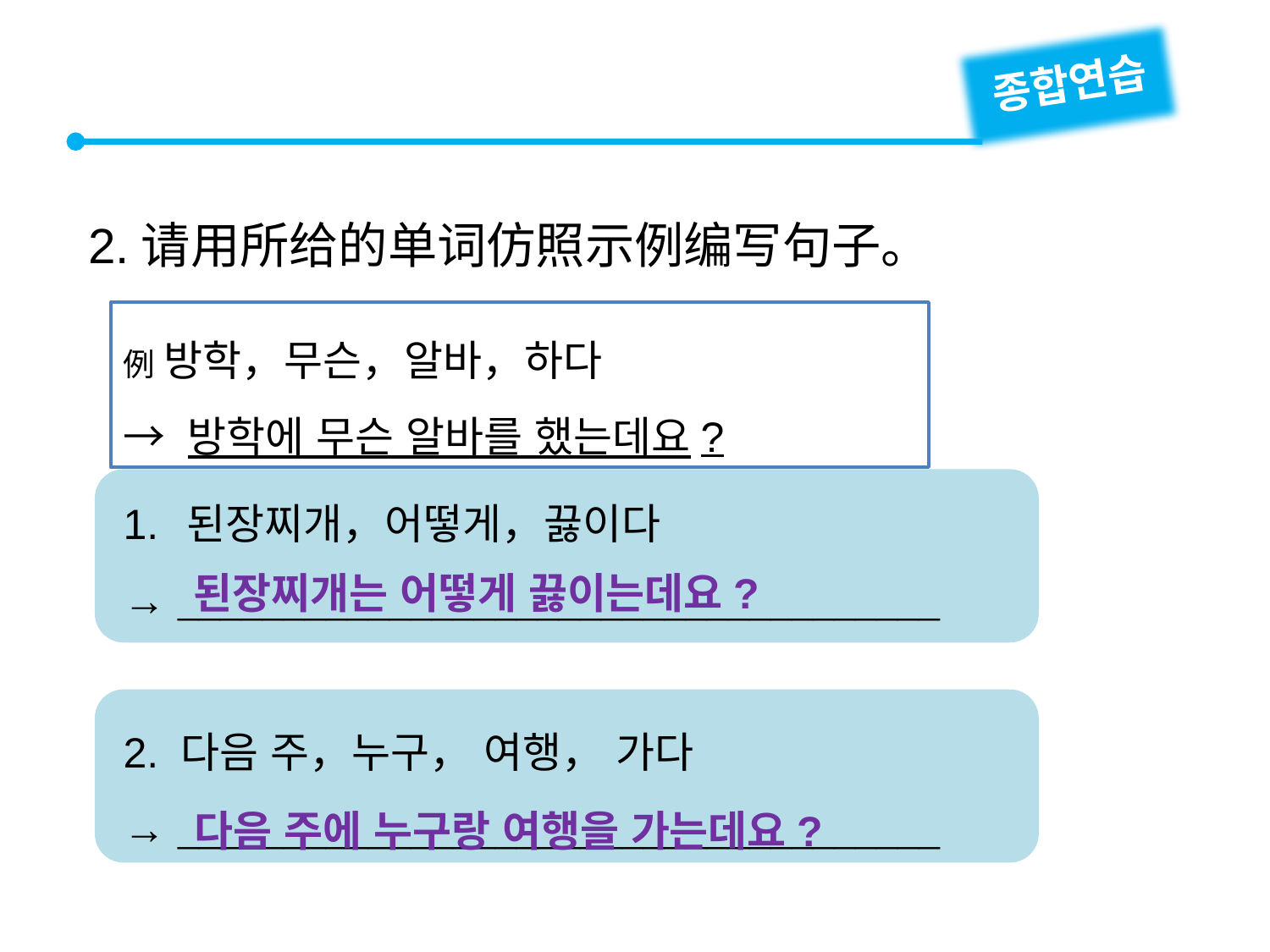

종합연습
2.请用所给的单词仿照示例编写句子。
例 방학，무슨，알바，하다
→ 방학에 무슨 알바를 했는데요?
된장찌개，어떻게，끓이다
→ ____________________________________

2. 다음 주，누구， 여행， 가다
→ ____________________________________

된장찌개는 어떻게 끓이는데요?

다음 주에 누구랑 여행을 가는데요?